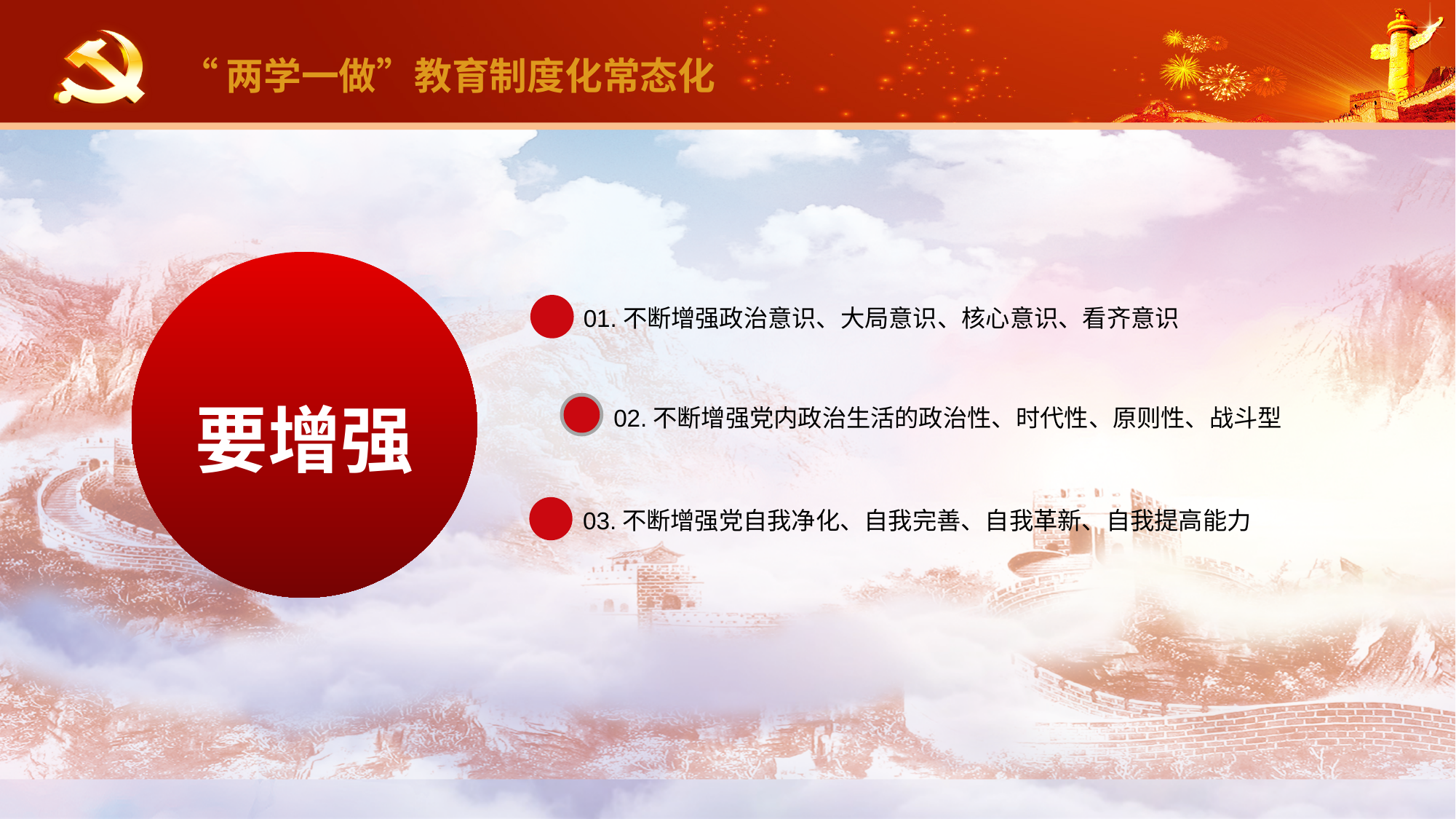

“两学一做”教育制度化常态化
要增强

01.不断增强政治意识、大局意识、核心意识、看齐意识

02.不断增强党内政治生活的政治性、时代性、原则性、战斗型

03.不断增强党自我净化、自我完善、自我革新、自我提高能力